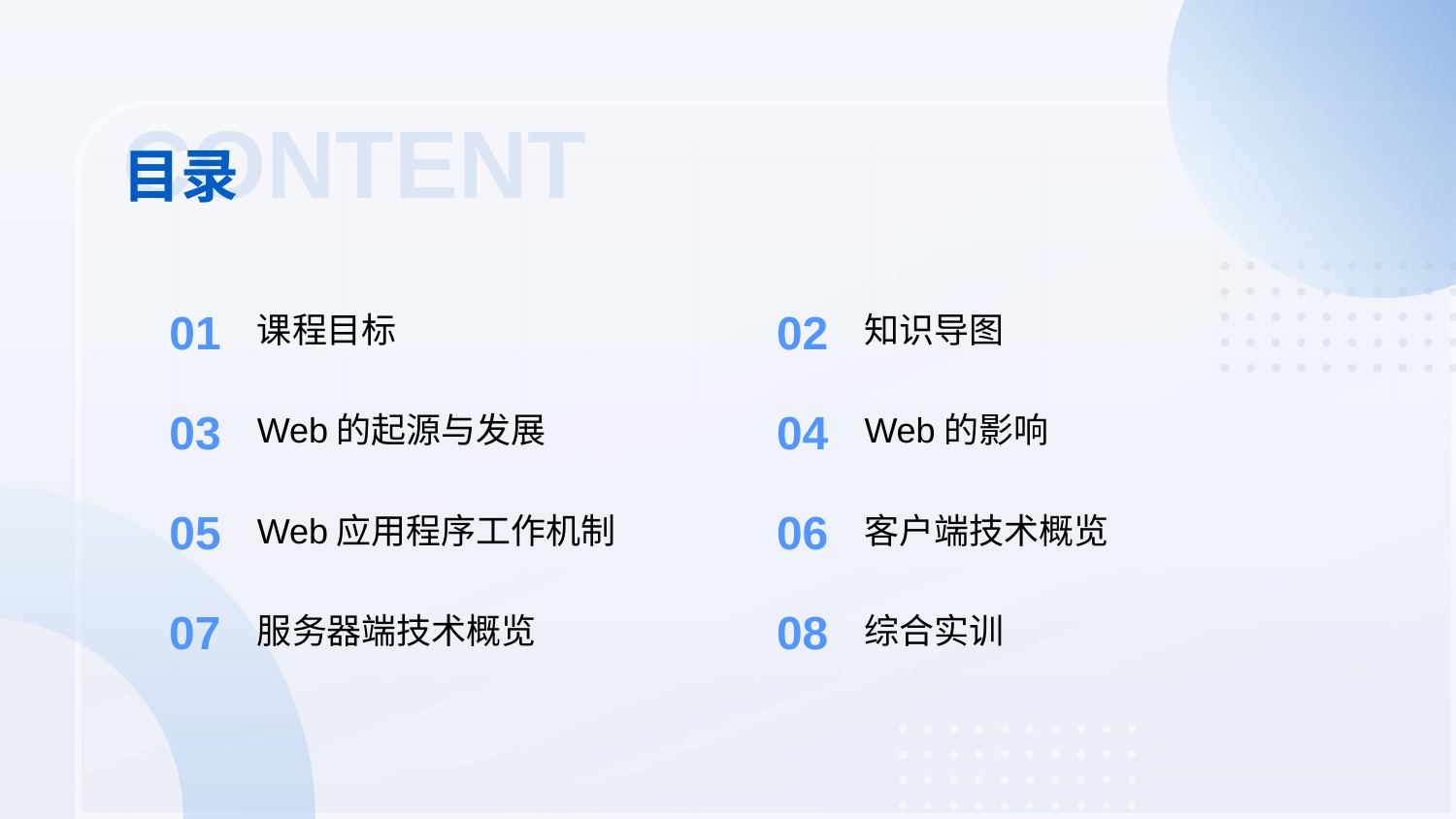

CONTENT
目录
01
02
课程目标
知识导图
03
04
Web的起源与发展
Web的影响
05
06
Web应用程序工作机制
客户端技术概览
07
08
服务器端技术概览
综合实训